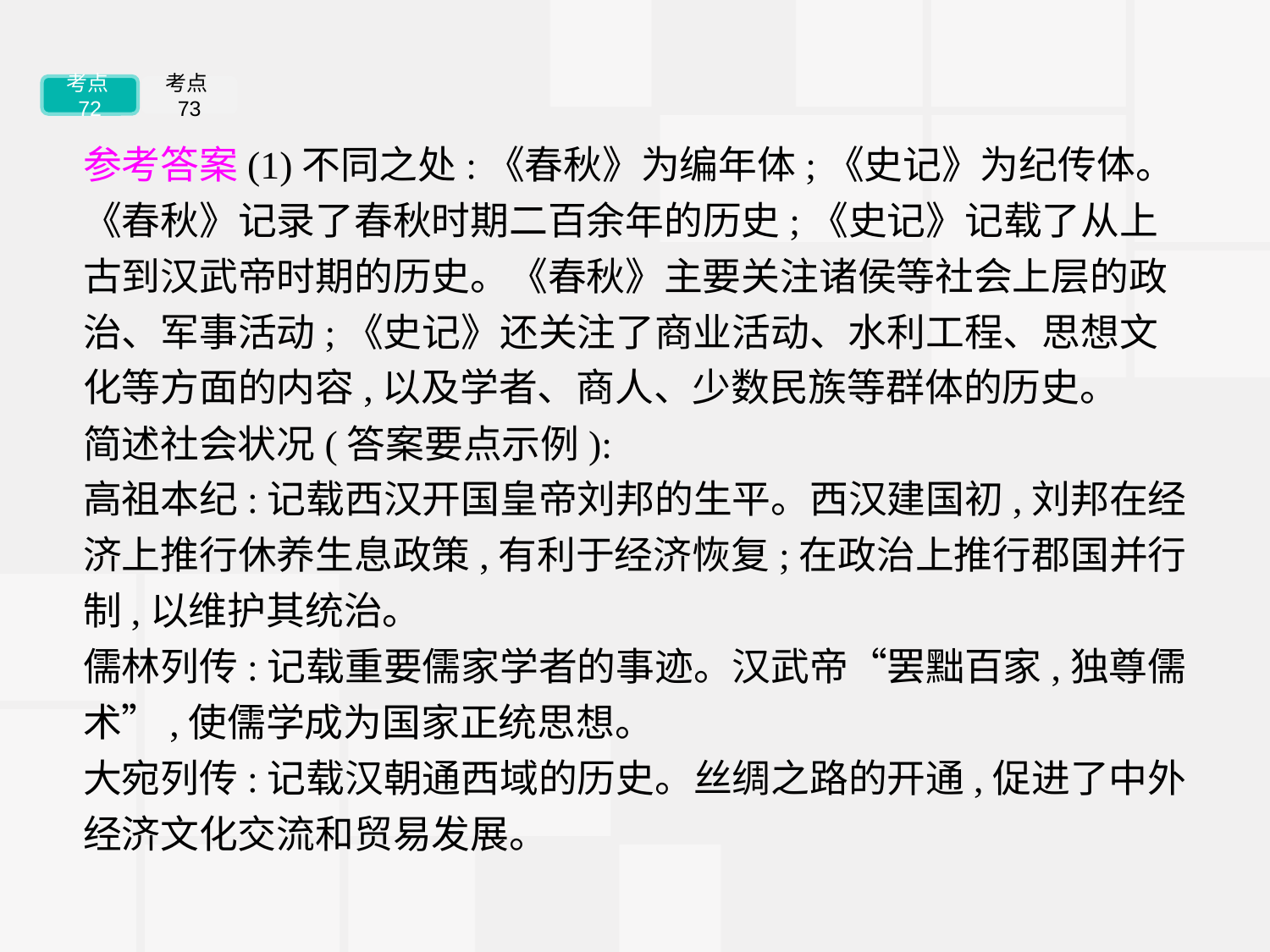

考点72
考点73
参考答案(1)不同之处:《春秋》为编年体;《史记》为纪传体。《春秋》记录了春秋时期二百余年的历史;《史记》记载了从上古到汉武帝时期的历史。《春秋》主要关注诸侯等社会上层的政治、军事活动;《史记》还关注了商业活动、水利工程、思想文化等方面的内容,以及学者、商人、少数民族等群体的历史。
简述社会状况(答案要点示例):
高祖本纪:记载西汉开国皇帝刘邦的生平。西汉建国初,刘邦在经济上推行休养生息政策,有利于经济恢复;在政治上推行郡国并行制,以维护其统治。
儒林列传:记载重要儒家学者的事迹。汉武帝“罢黜百家,独尊儒术”,使儒学成为国家正统思想。
大宛列传:记载汉朝通西域的历史。丝绸之路的开通,促进了中外经济文化交流和贸易发展。